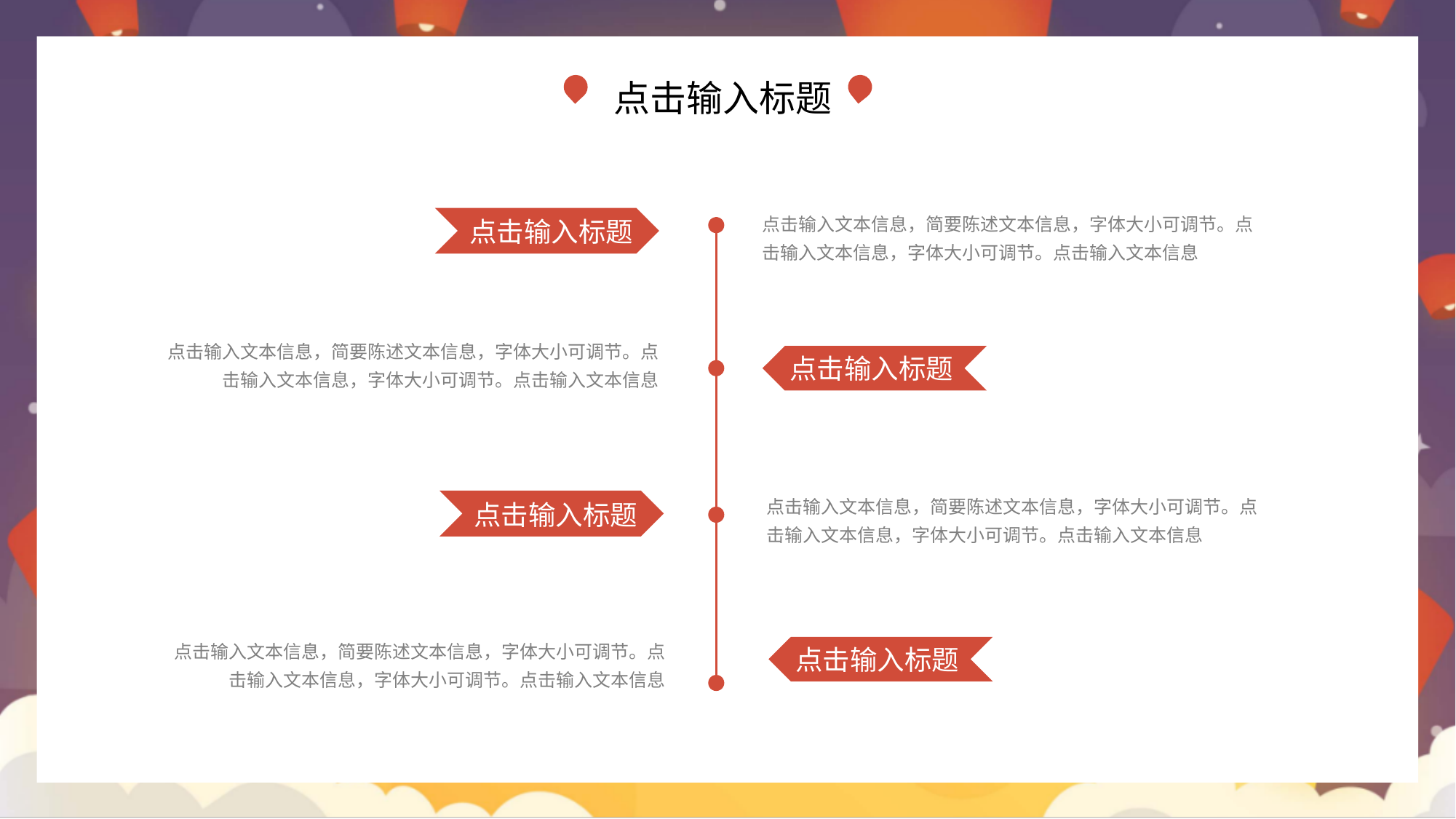

点击输入标题

点击输入文本信息，简要陈述文本信息，字体大小可调节。点击输入文本信息，字体大小可调节。点击输入文本信息

点击输入标题

点击输入文本信息，简要陈述文本信息，字体大小可调节。点击输入文本信息，字体大小可调节。点击输入文本信息

点击输入标题

点击输入文本信息，简要陈述文本信息，字体大小可调节。点击输入文本信息，字体大小可调节。点击输入文本信息

点击输入标题

点击输入文本信息，简要陈述文本信息，字体大小可调节。点击输入文本信息，字体大小可调节。点击输入文本信息

点击输入标题